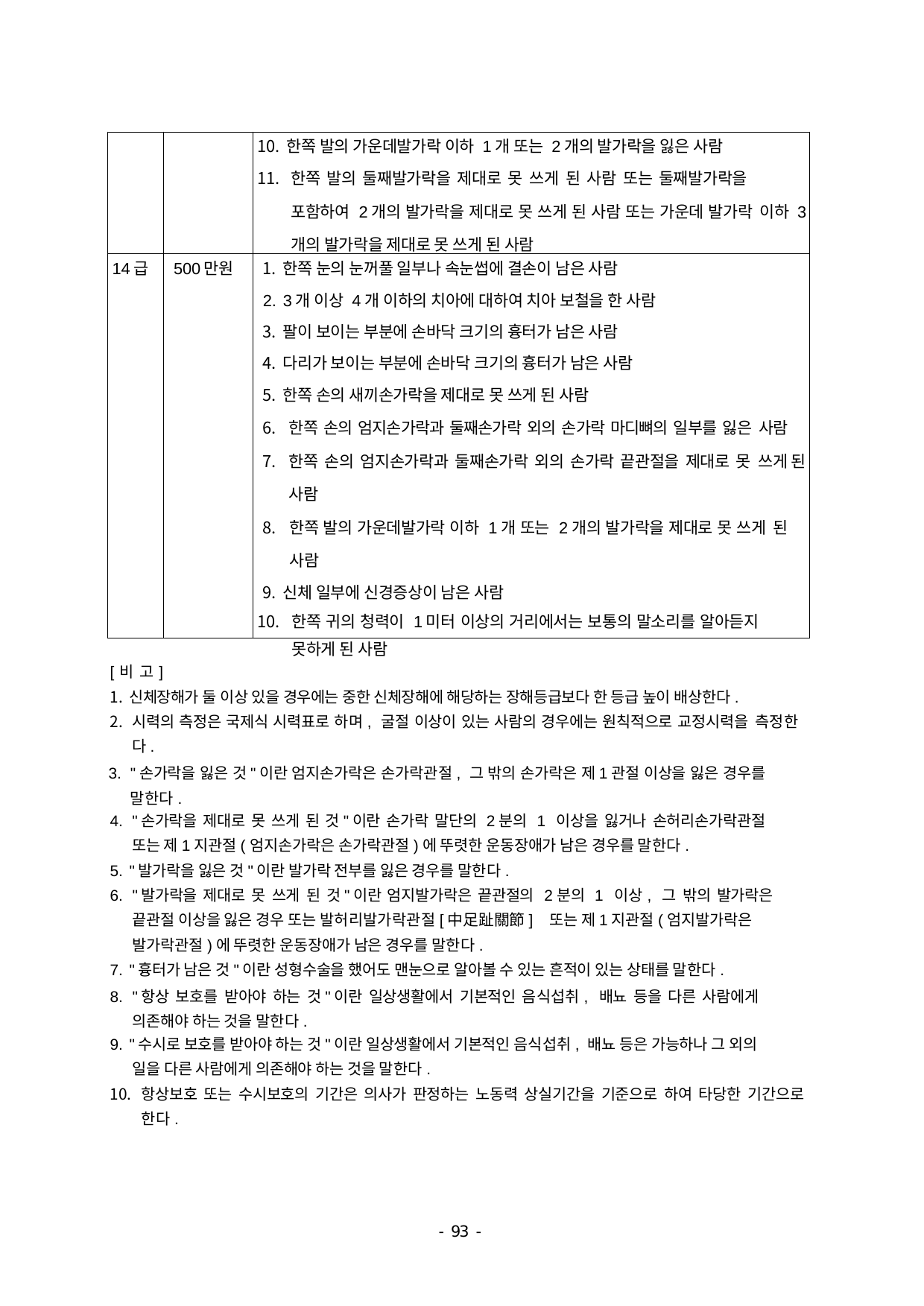

|  |  | 한쪽 발의 가운데발가락 이하 1개 또는 2개의 발가락을 잃은 사람 한쪽 발의 둘째발가락을 제대로 못 쓰게 된 사람 또는 둘째발가락을 포함하여 2개의 발가락을 제대로 못 쓰게 된 사람 또는 가운데 발가락 이하 3개의 발가락을 제대로 못 쓰게 된 사람 |
| --- | --- | --- |
| 14급 | 500만원 | 한쪽 눈의 눈꺼풀 일부나 속눈썹에 결손이 남은 사람 3개 이상 4개 이하의 치아에 대하여 치아 보철을 한 사람 팔이 보이는 부분에 손바닥 크기의 흉터가 남은 사람 다리가 보이는 부분에 손바닥 크기의 흉터가 남은 사람 한쪽 손의 새끼손가락을 제대로 못 쓰게 된 사람 한쪽 손의 엄지손가락과 둘째손가락 외의 손가락 마디뼈의 일부를 잃은 사람 한쪽 손의 엄지손가락과 둘째손가락 외의 손가락 끝관절을 제대로 못 쓰게 된 사람 한쪽 발의 가운데발가락 이하 1개 또는 2개의 발가락을 제대로 못 쓰게 된 사람 신체 일부에 신경증상이 남은 사람 한쪽 귀의 청력이 1미터 이상의 거리에서는 보통의 말소리를 알아듣지 못하게 된 사람 |
[비 고]
신체장해가 둘 이상 있을 경우에는 중한 신체장해에 해당하는 장해등급보다 한 등급 높이 배상한다.
시력의 측정은 국제식 시력표로 하며, 굴절 이상이 있는 사람의 경우에는 원칙적으로 교정시력을  측정한다.
"손가락을 잃은 것"이란 엄지손가락은 손가락관절, 그 밖의 손가락은 제1관절 이상을 잃은 경우를  말한다.
"손가락을 제대로 못 쓰게 된 것"이란 손가락 말단의 2분의 1 이상을 잃거나 손허리손가락관절
또는 제1지관절(엄지손가락은 손가락관절)에 뚜렷한 운동장애가 남은 경우를 말한다.
"발가락을 잃은 것"이란 발가락 전부를 잃은 경우를 말한다.
"발가락을 제대로 못 쓰게 된 것"이란 엄지발가락은 끝관절의 2분의 1 이상, 그 밖의 발가락은  끝관절 이상을 잃은 경우 또는 발허리발가락관절[中足趾關節] 또는 제1지관절(엄지발가락은
발가락관절)에 뚜렷한 운동장애가 남은 경우를 말한다.
"흉터가 남은 것"이란 성형수술을 했어도 맨눈으로 알아볼 수 있는 흔적이 있는 상태를 말한다.
"항상 보호를 받아야 하는 것"이란 일상생활에서 기본적인 음식섭취, 배뇨 등을 다른 사람에게  의존해야 하는 것을 말한다.
"수시로 보호를 받아야 하는 것"이란 일상생활에서 기본적인 음식섭취, 배뇨 등은 가능하나 그 외의
일을 다른 사람에게 의존해야 하는 것을 말한다.
항상보호 또는 수시보호의 기간은 의사가 판정하는 노동력 상실기간을 기준으로 하여 타당한  기간으로 한다.
- 93 -